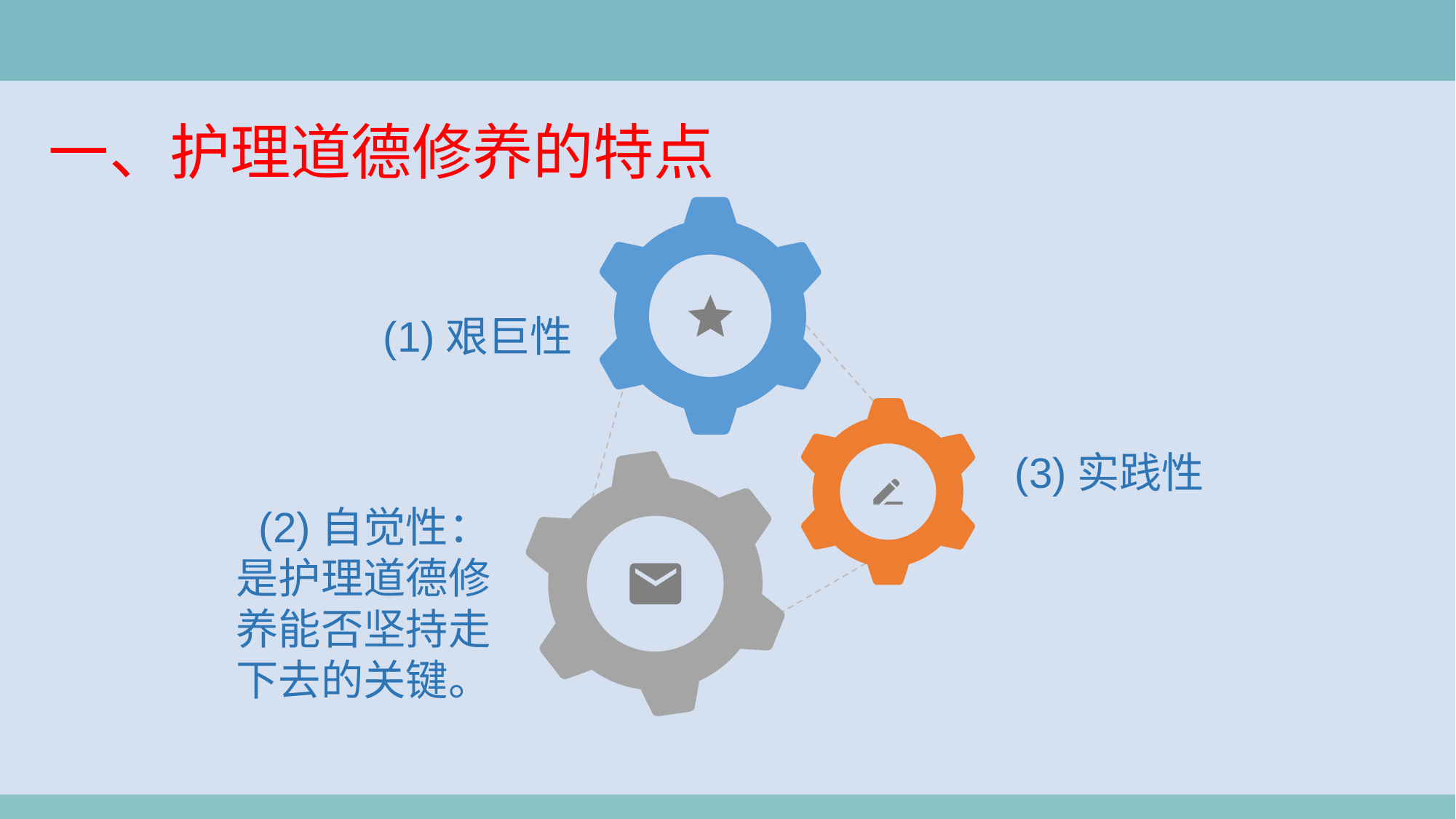

一、护理道德修养的特点

(1)艰巨性

(3)实践性

(2)自觉性：是护理道德修养能否坚持走下去的关键。